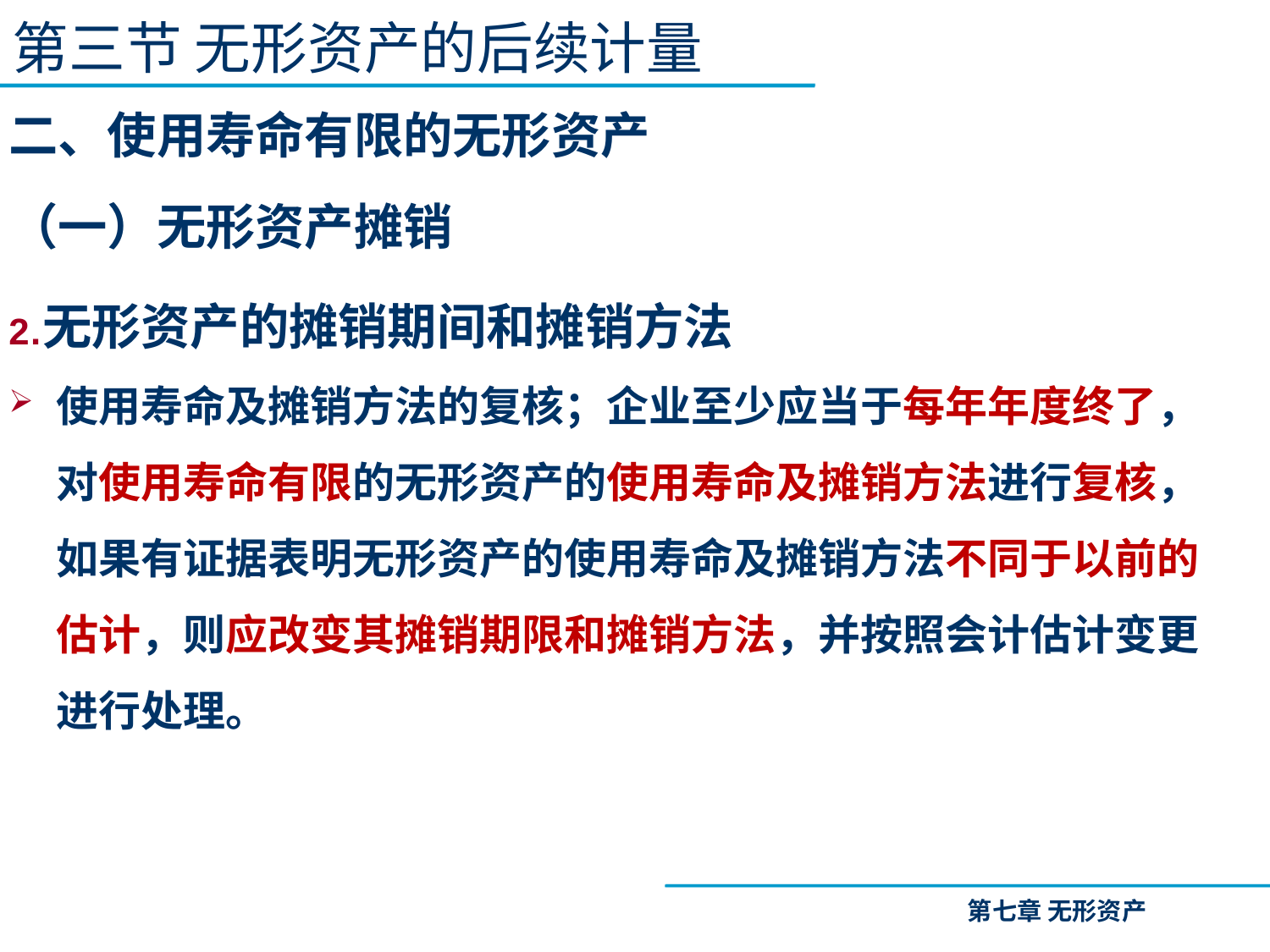

第三节 无形资产的后续计量
二、使用寿命有限的无形资产
（一）无形资产摊销
无形资产的摊销期间和摊销方法
使用寿命及摊销方法的复核；企业至少应当于每年年度终了，对使用寿命有限的无形资产的使用寿命及摊销方法进行复核，如果有证据表明无形资产的使用寿命及摊销方法不同于以前的估计，则应改变其摊销期限和摊销方法，并按照会计估计变更进行处理。